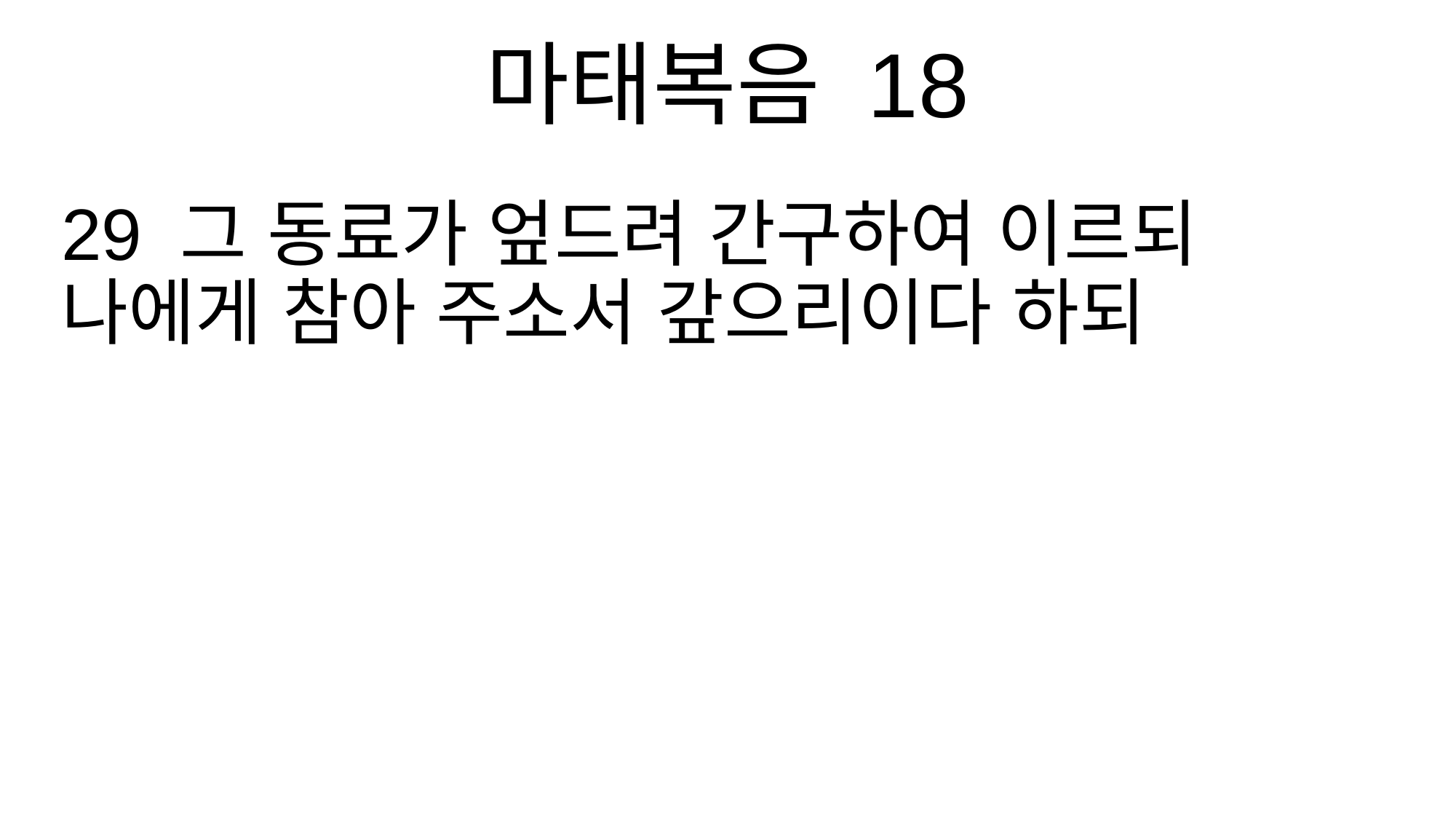

마태복음 18
29 그 동료가 엎드려 간구하여 이르되 나에게 참아 주소서 갚으리이다 하되